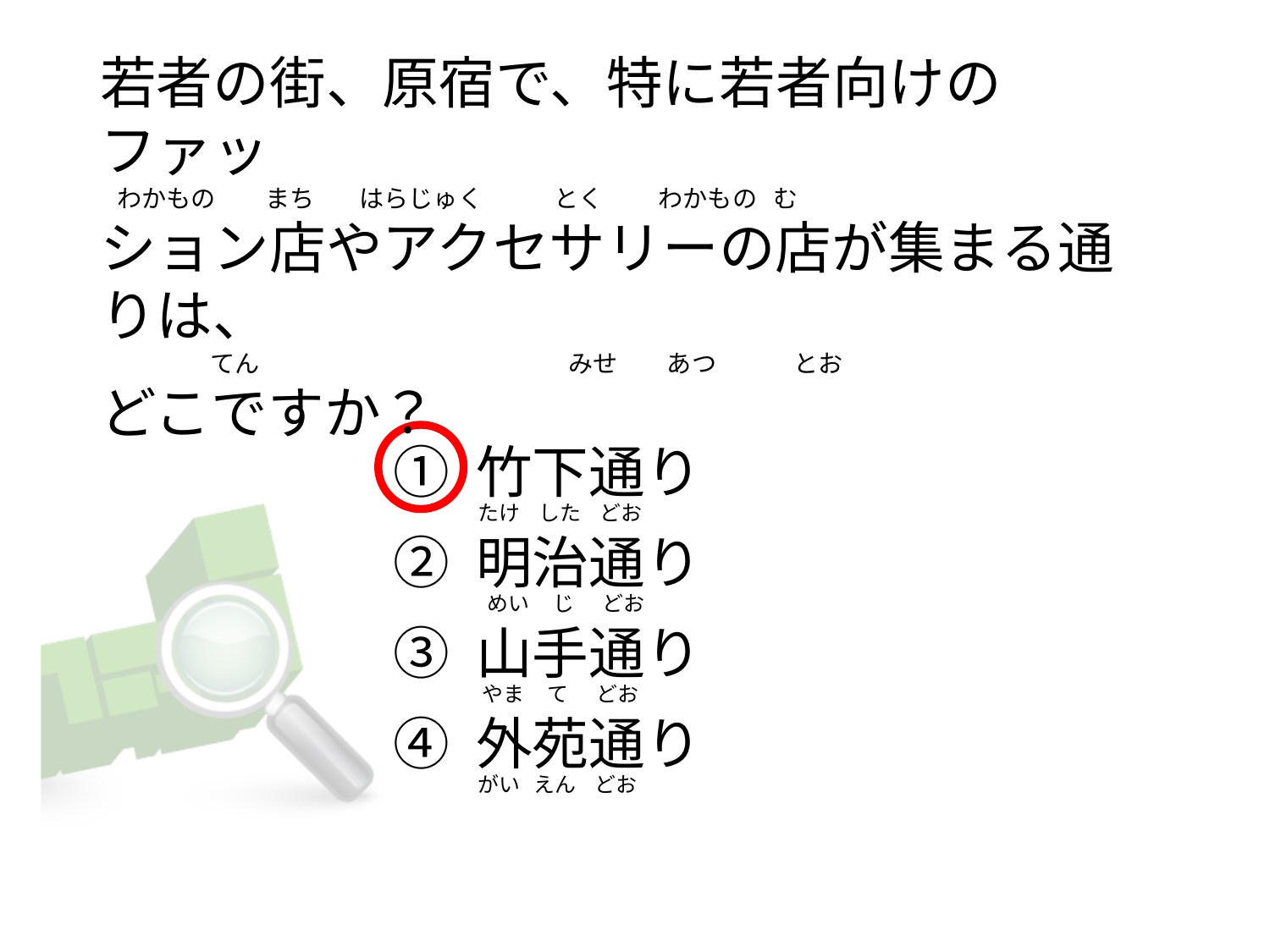

若者の街、原宿で、特に若者向けのファッ
  わかもの         まち        はらじゅく             とく          わかもの   む
ション店やアクセサリーの店が集まる通りは、
                   てん                                                        みせ         あつ              とお
どこですか？

① 竹下通り
② 明治通り
③ 山手通り
④ 外苑通り
たけ    した    どお
 めい     じ      どお
 やま     て      どお
がい   えん    どお